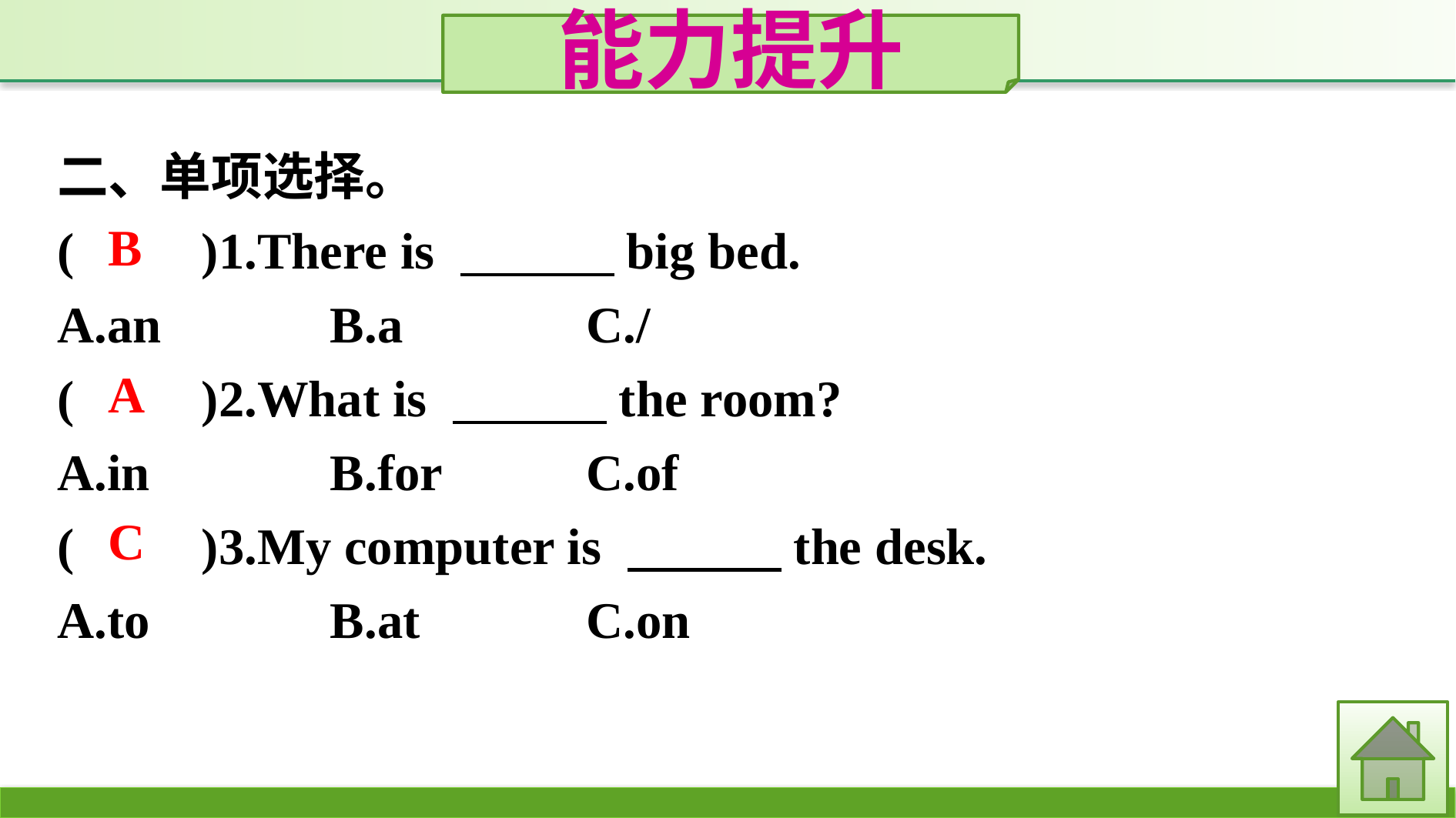

能力提升
二、单项选择。
(　　)1.There is 　　　big bed.
A.an		B.a		C./
(　　)2.What is 　　　the room?
A.in		B.for		C.of
(　　)3.My computer is 　　　the desk.
A.to		B.at		C.on
B
A
C